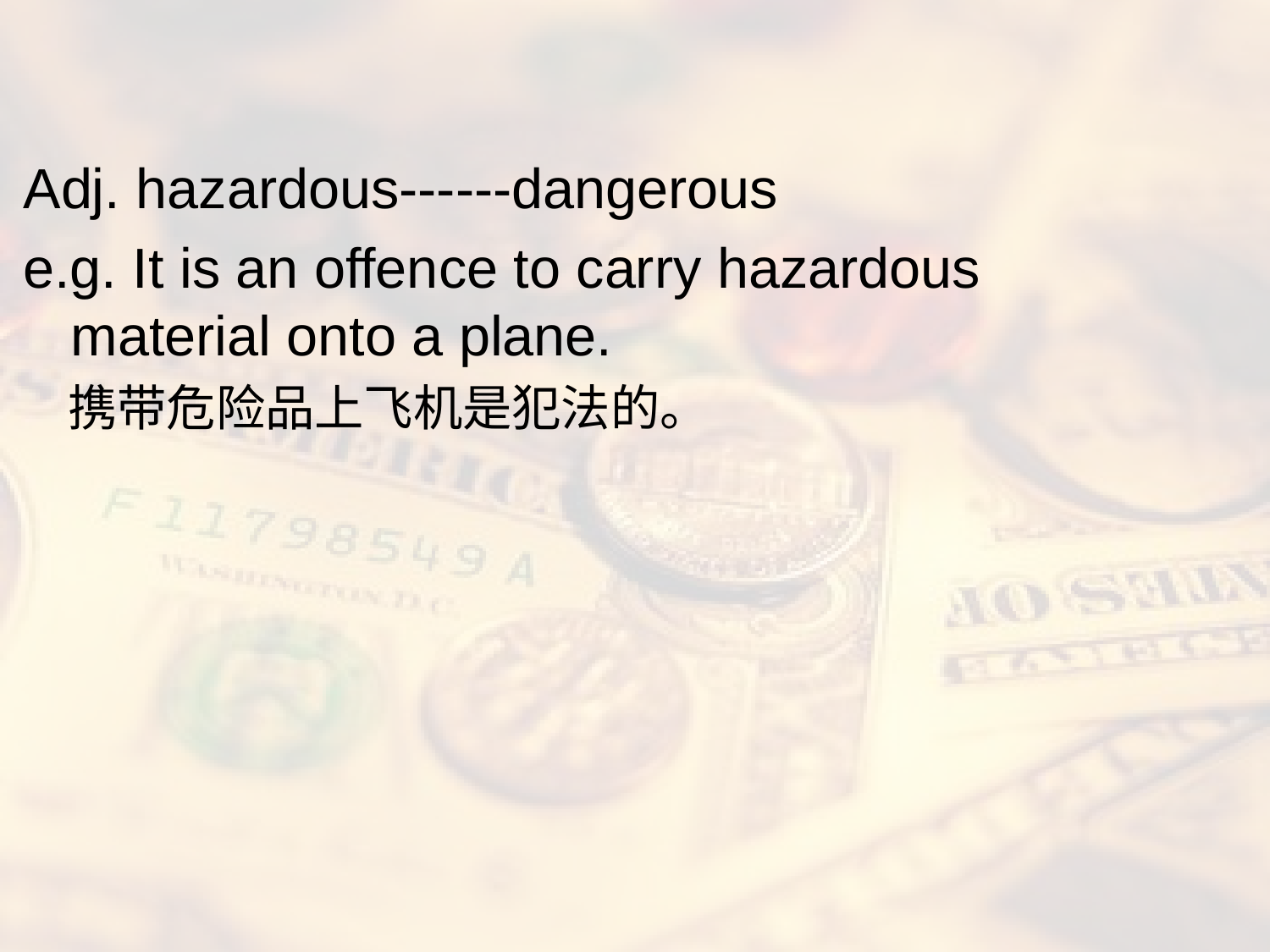

#
Adj. hazardous------dangerous
e.g. It is an offence to carry hazardous material onto a plane.
   携带危险品上飞机是犯法的。